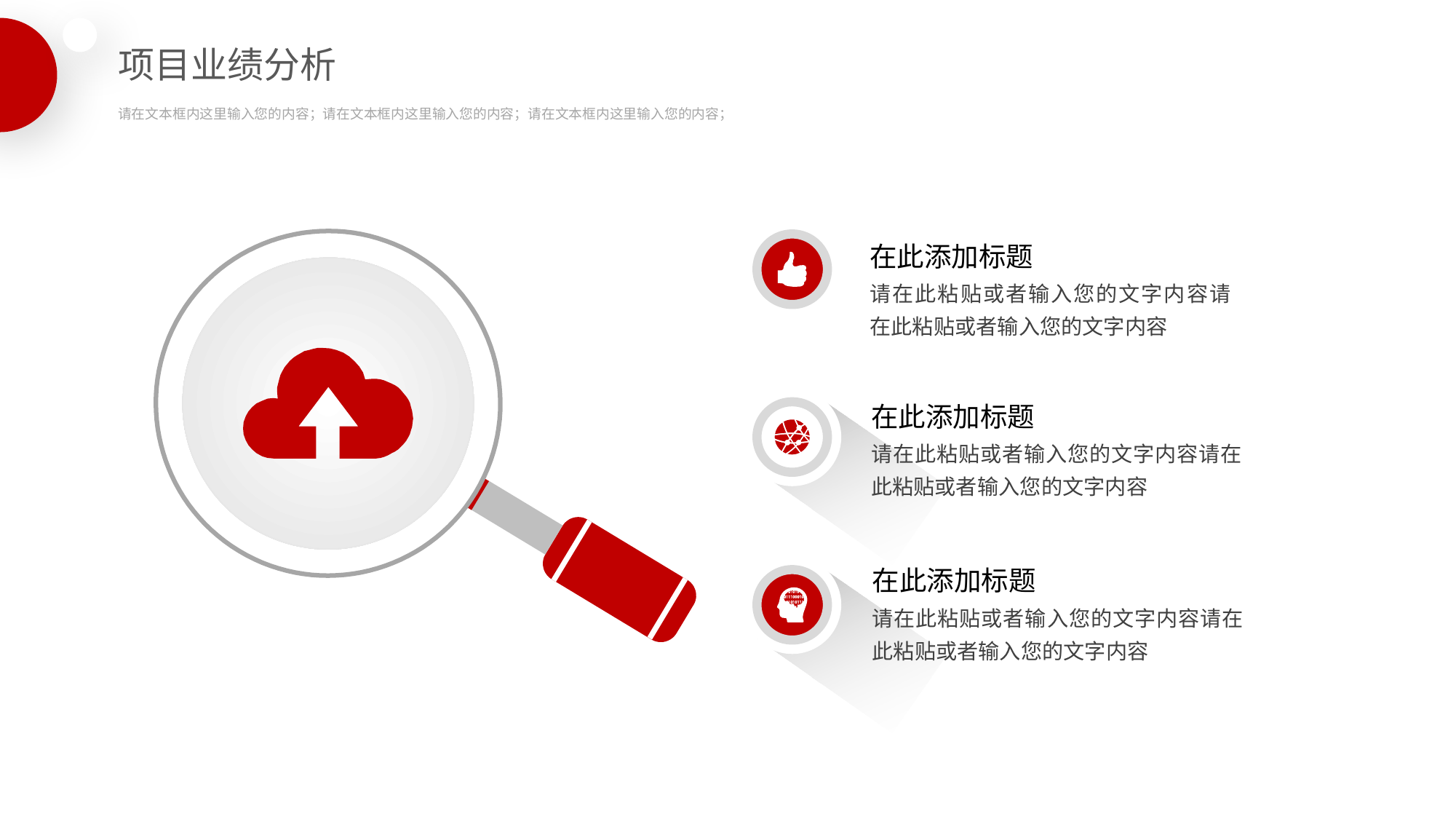

项目业绩分析
请在文本框内这里输入您的内容；请在文本框内这里输入您的内容；请在文本框内这里输入您的内容；

在此添加标题
请在此粘贴或者输入您的文字内容请在此粘贴或者输入您的文字内容

在此添加标题
请在此粘贴或者输入您的文字内容请在此粘贴或者输入您的文字内容

在此添加标题
请在此粘贴或者输入您的文字内容请在此粘贴或者输入您的文字内容